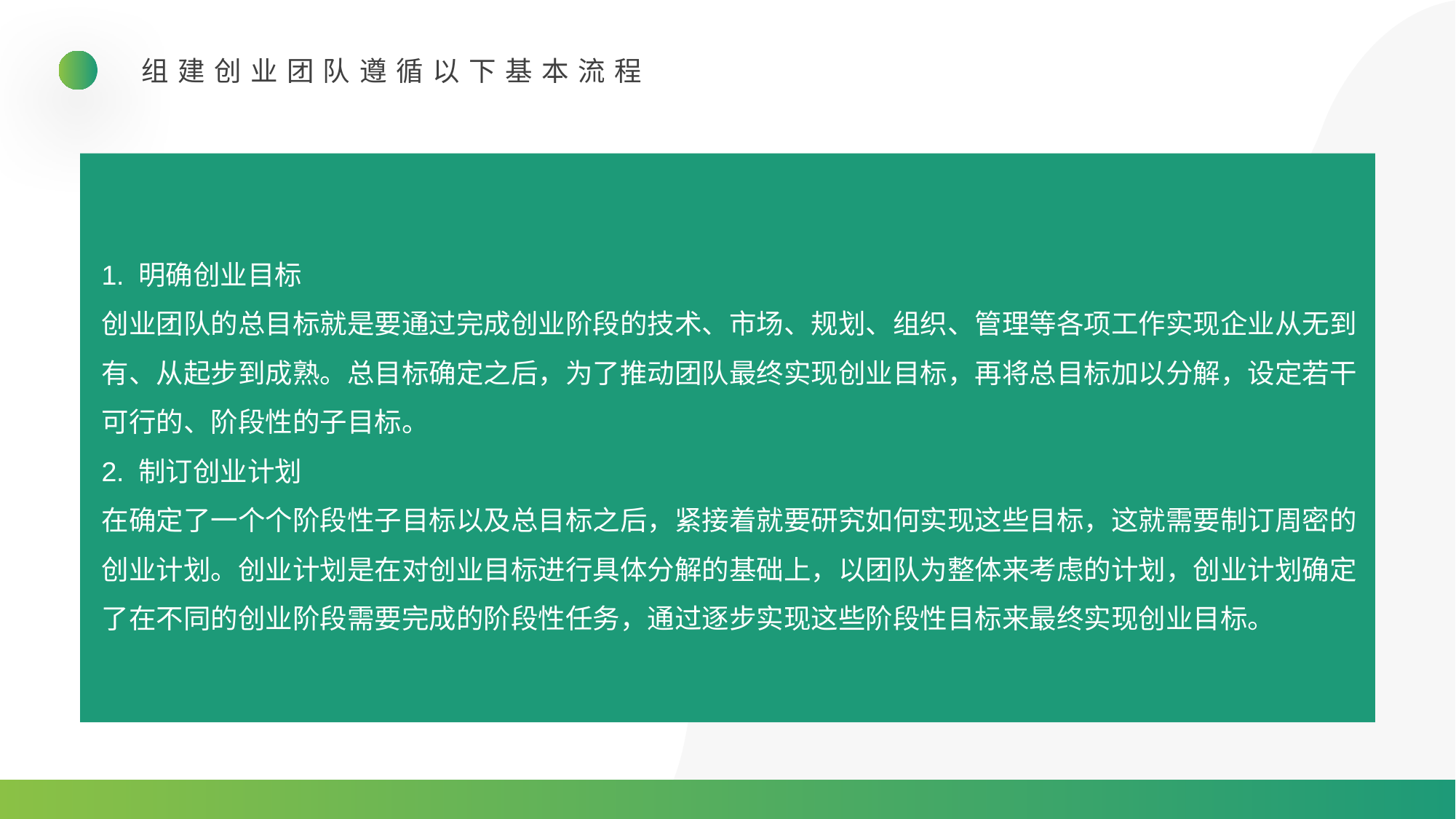

组建创业团队遵循以下基本流程
1. 明确创业目标
创业团队的总目标就是要通过完成创业阶段的技术、市场、规划、组织、管理等各项工作实现企业从无到有、从起步到成熟。总目标确定之后，为了推动团队最终实现创业目标，再将总目标加以分解，设定若干可行的、阶段性的子目标。
2. 制订创业计划
在确定了一个个阶段性子目标以及总目标之后，紧接着就要研究如何实现这些目标，这就需要制订周密的创业计划。创业计划是在对创业目标进行具体分解的基础上，以团队为整体来考虑的计划，创业计划确定了在不同的创业阶段需要完成的阶段性任务，通过逐步实现这些阶段性目标来最终实现创业目标。